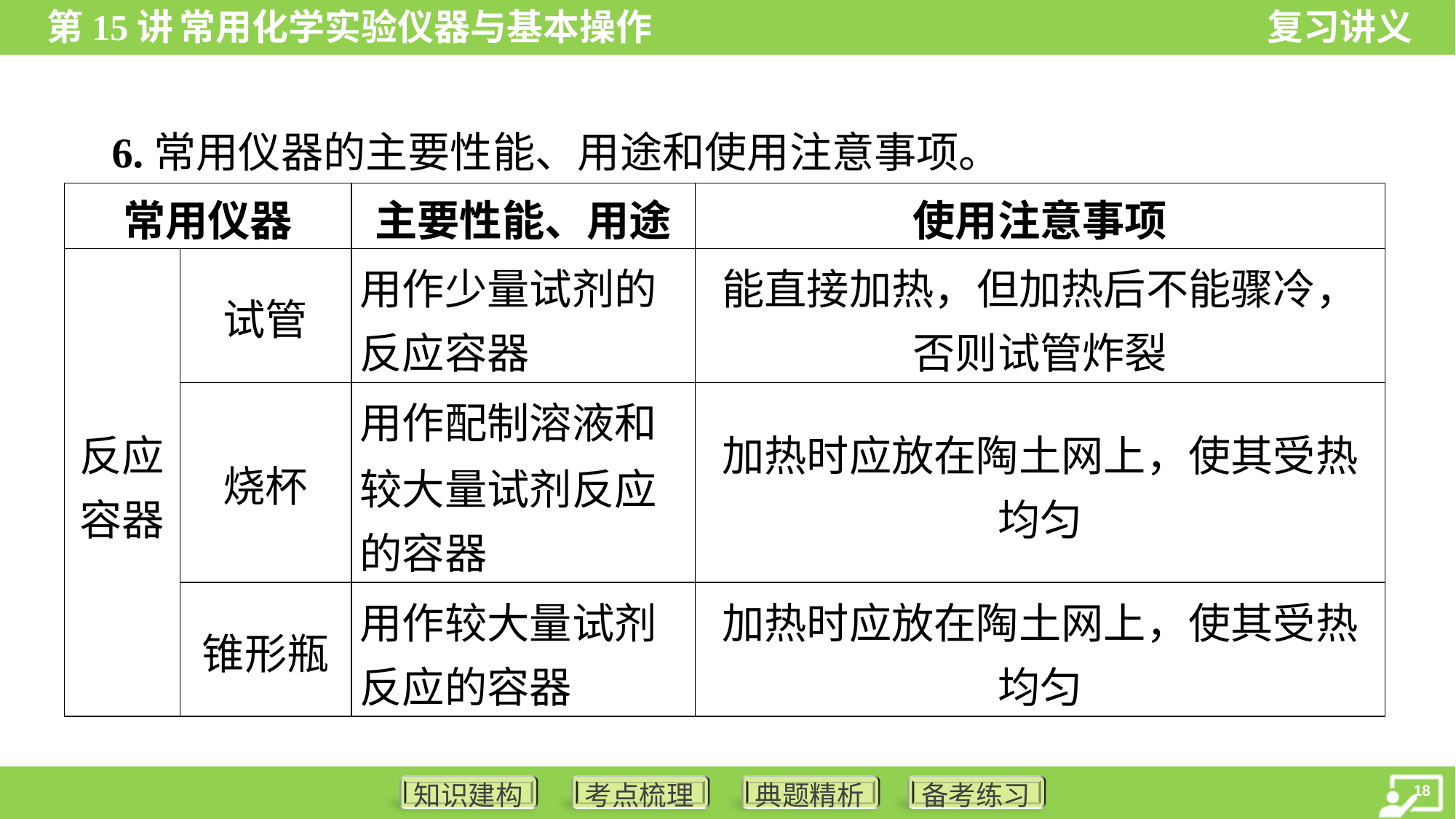

6.常用仪器的主要性能、用途和使用注意事项。
| 常用仪器 |  | 主要性能、用途 | 使用注意事项 |
| --- | --- | --- | --- |
| 反应 容器 | 试管 | 用作少量试剂的 反应容器 | 能直接加热，但加热后不能骤冷， 否则试管炸裂 |
|  | 烧杯 | 用作配制溶液和 较大量试剂反应 的容器 | 加热时应放在陶土网上，使其受热 均匀 |
|  | 锥形瓶 | 用作较大量试剂 反应的容器 | 加热时应放在陶土网上，使其受热 均匀 |